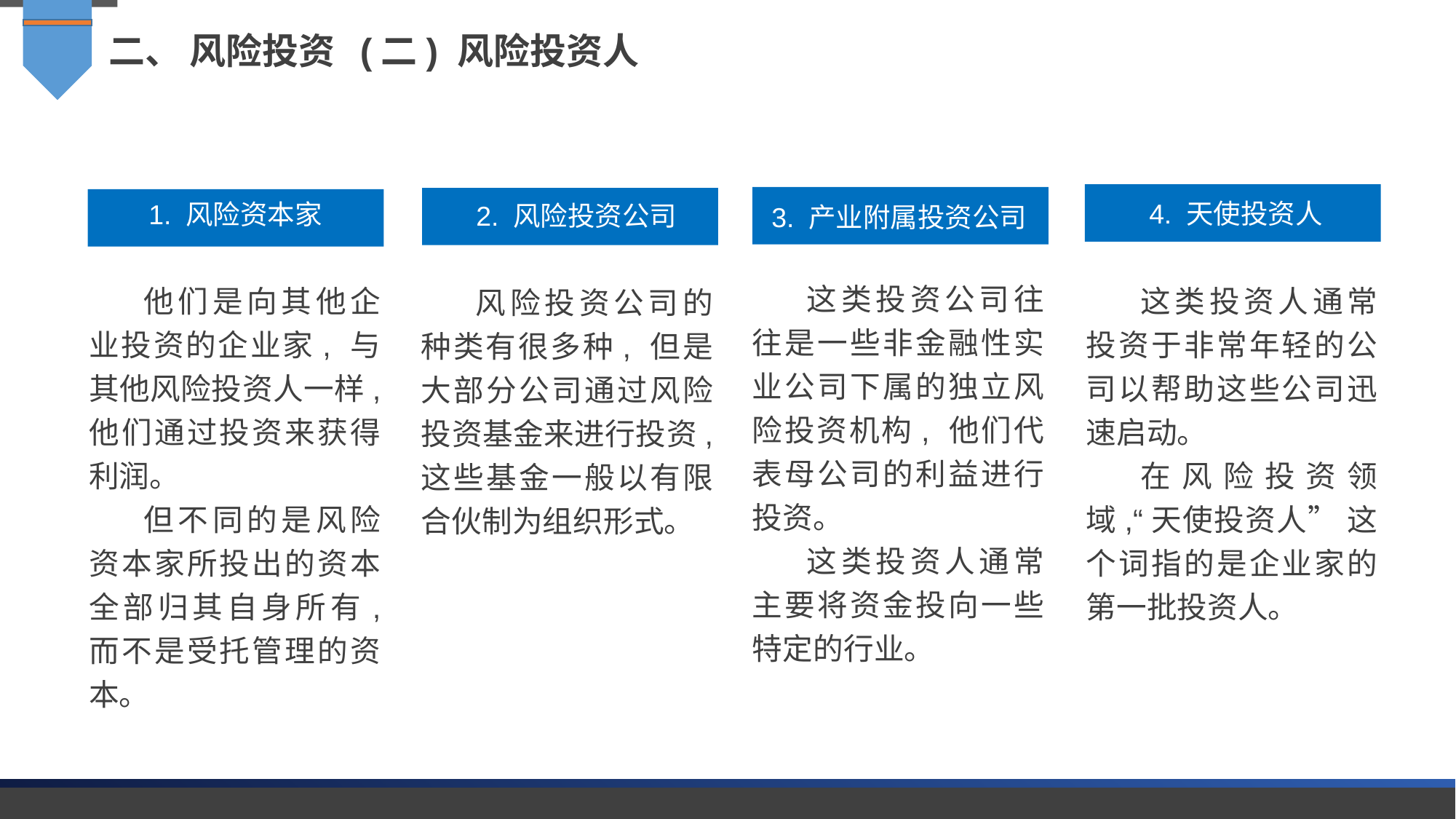

二、 风险投资  (二) 风险投资人

4. 天使投资人

1. 风险资本家
2. 风险投资公司
3. 产业附属投资公司
这类投资公司往往是一些非金融性实业公司下属的独立风险投资机构, 他们代表母公司的利益进行投资。
这类投资人通常主要将资金投向一些特定的行业。
他们是向其他企业投资的企业家, 与其他风险投资人一样, 他们通过投资来获得利润。
但不同的是风险资本家所投出的资本全部归其自身所有, 而不是受托管理的资本。
这类投资人通常投资于非常年轻的公司以帮助这些公司迅速启动。
在风险投资领域,“天使投资人” 这个词指的是企业家的第一批投资人。
风险投资公司的种类有很多种, 但是大部分公司通过风险投资基金来进行投资, 这些基金一般以有限合伙制为组织形式。